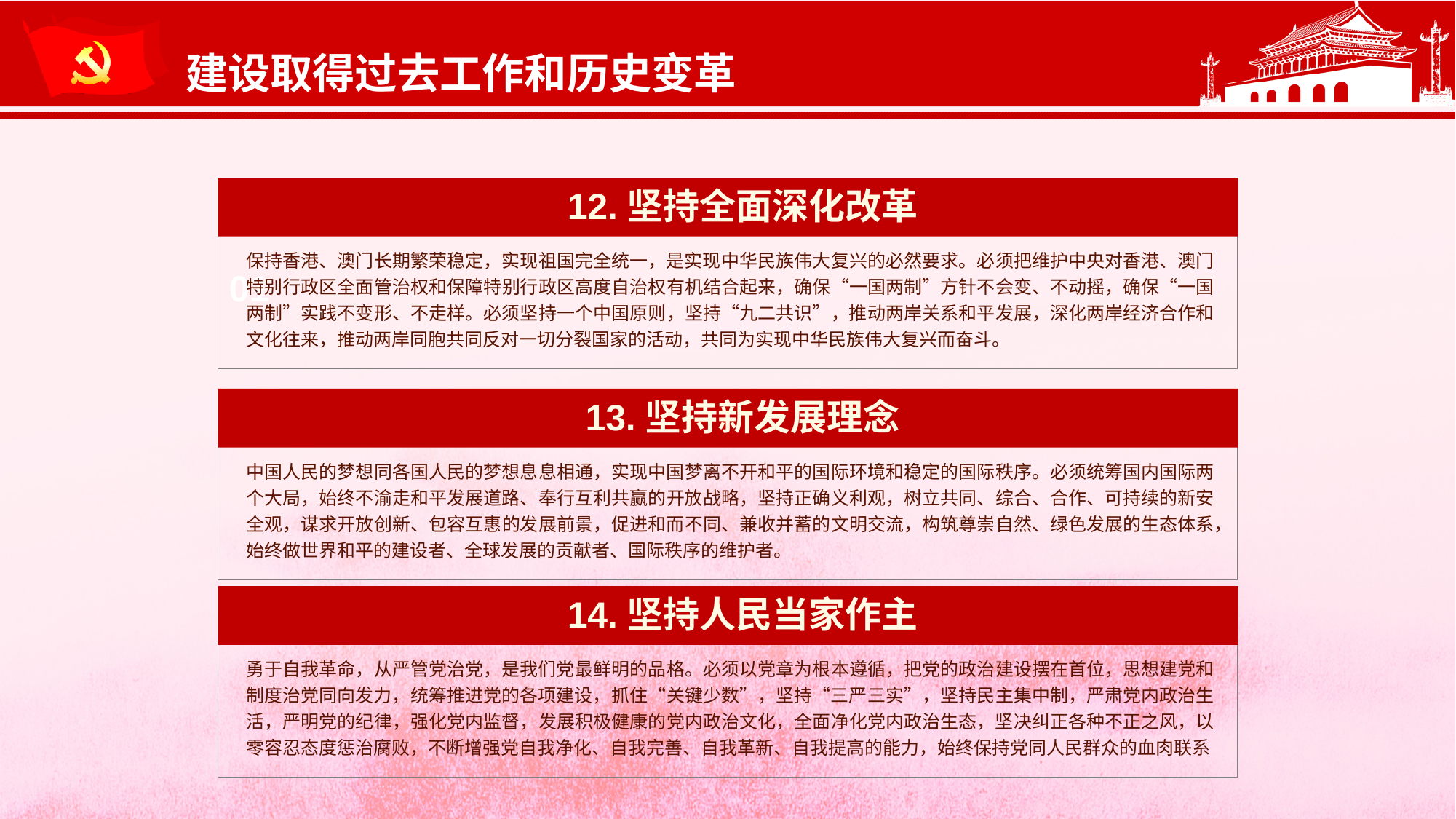

建设取得过去工作和历史变革

12.坚持全面深化改革

保持香港、澳门长期繁荣稳定，实现祖国完全统一，是实现中华民族伟大复兴的必然要求。必须把维护中央对香港、澳门特别行政区全面管治权和保障特别行政区高度自治权有机结合起来，确保“一国两制”方针不会变、不动摇，确保“一国两制”实践不变形、不走样。必须坚持一个中国原则，坚持“九二共识”，推动两岸关系和平发展，深化两岸经济合作和文化往来，推动两岸同胞共同反对一切分裂国家的活动，共同为实现中华民族伟大复兴而奋斗。
01

13.坚持新发展理念

中国人民的梦想同各国人民的梦想息息相通，实现中国梦离不开和平的国际环境和稳定的国际秩序。必须统筹国内国际两个大局，始终不渝走和平发展道路、奉行互利共赢的开放战略，坚持正确义利观，树立共同、综合、合作、可持续的新安全观，谋求开放创新、包容互惠的发展前景，促进和而不同、兼收并蓄的文明交流，构筑尊崇自然、绿色发展的生态体系，始终做世界和平的建设者、全球发展的贡献者、国际秩序的维护者。

14.坚持人民当家作主

勇于自我革命，从严管党治党，是我们党最鲜明的品格。必须以党章为根本遵循，把党的政治建设摆在首位，思想建党和制度治党同向发力，统筹推进党的各项建设，抓住“关键少数”，坚持“三严三实”，坚持民主集中制，严肃党内政治生活，严明党的纪律，强化党内监督，发展积极健康的党内政治文化，全面净化党内政治生态，坚决纠正各种不正之风，以零容忍态度惩治腐败，不断增强党自我净化、自我完善、自我革新、自我提高的能力，始终保持党同人民群众的血肉联系